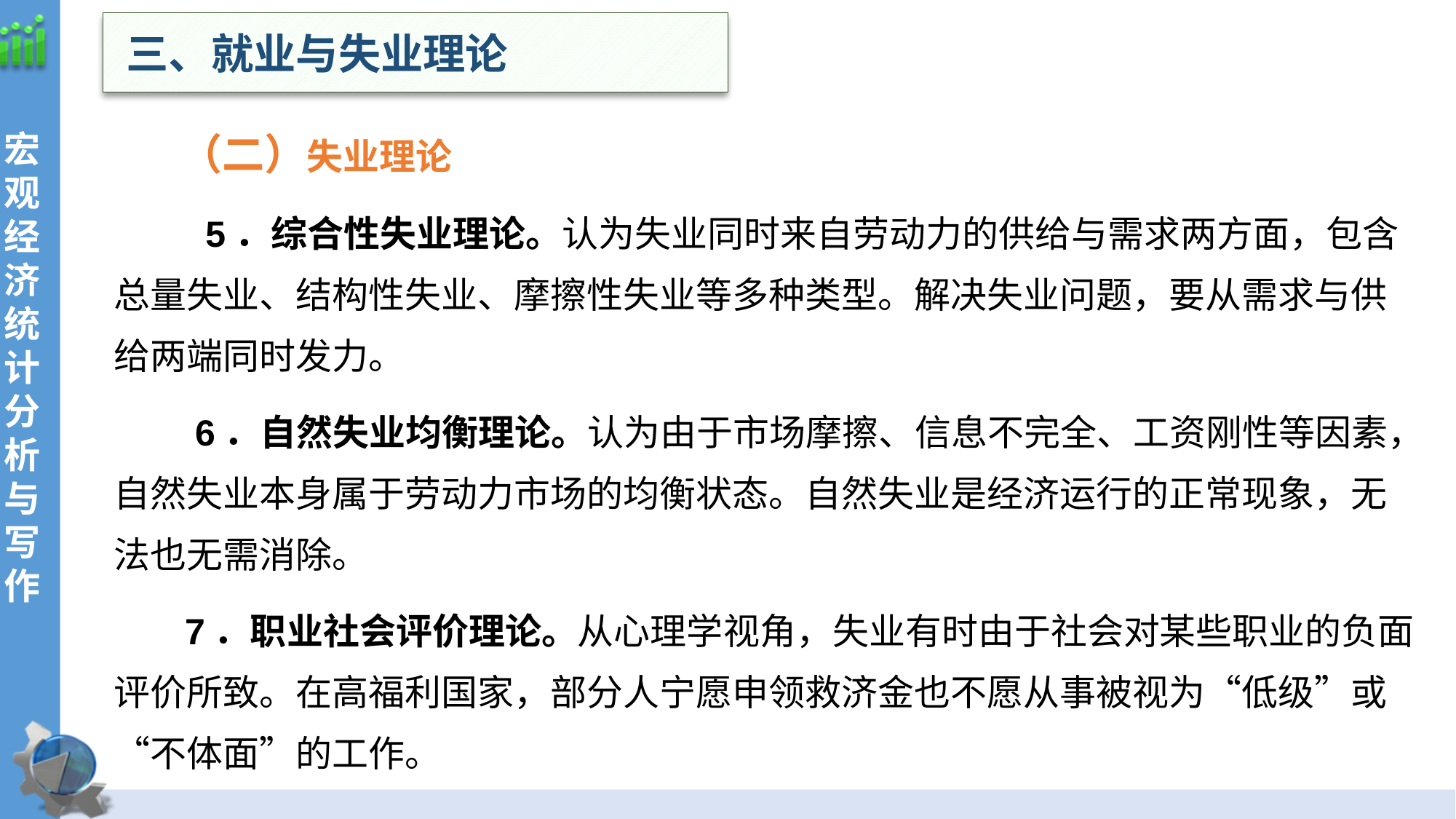

三、就业与失业理论
       （二）失业理论
         5．综合性失业理论。认为失业同时来自劳动力的供给与需求两方面，包含总量失业、结构性失业、摩擦性失业等多种类型。解决失业问题，要从需求与供给两端同时发力。
        6．自然失业均衡理论。认为由于市场摩擦、信息不完全、工资刚性等因素，自然失业本身属于劳动力市场的均衡状态。自然失业是经济运行的正常现象，无法也无需消除。
       7．职业社会评价理论。从心理学视角，失业有时由于社会对某些职业的负面评价所致。在高福利国家，部分人宁愿申领救济金也不愿从事被视为“低级”或“不体面”的工作。

21